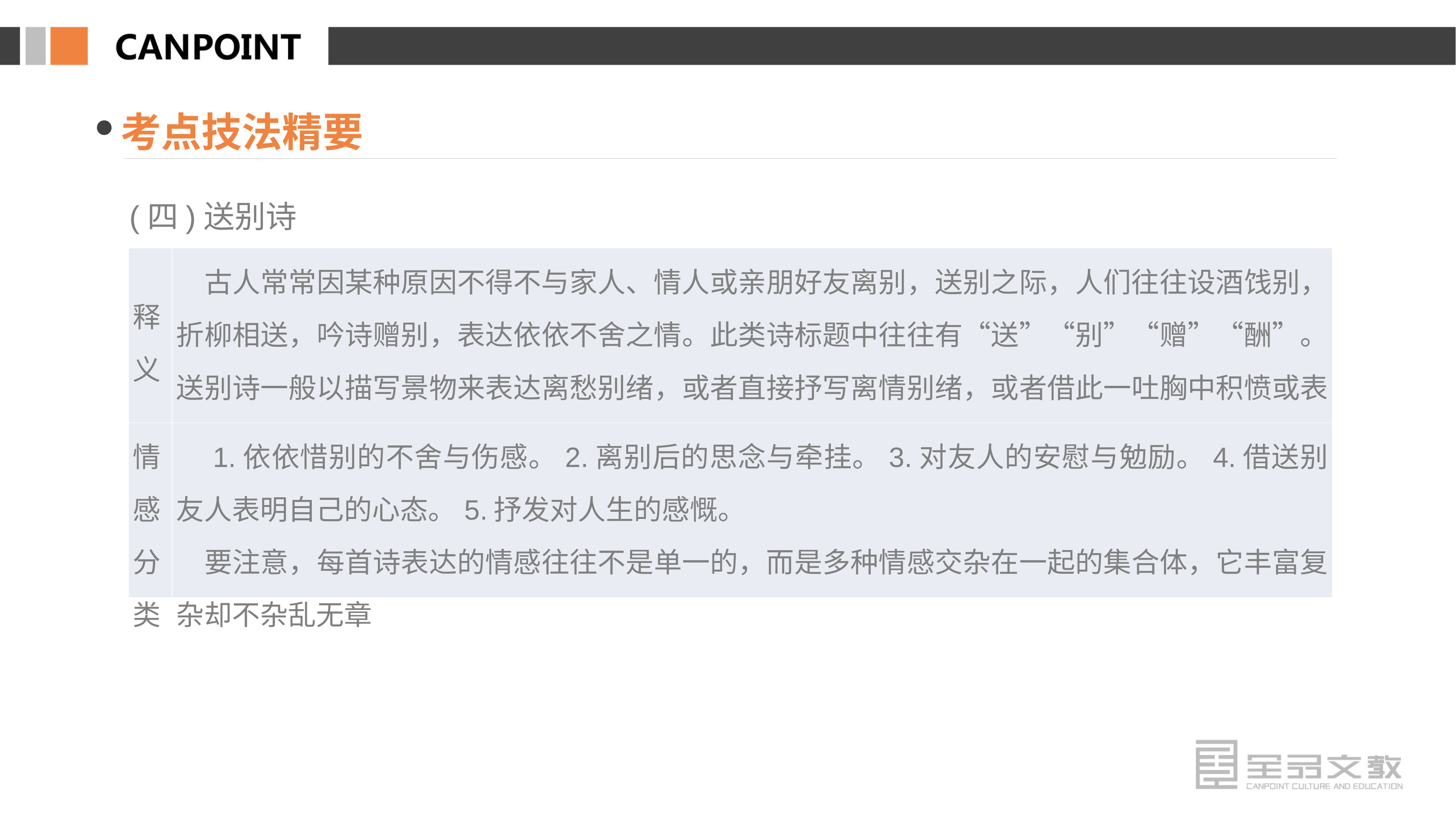

考点技法精要

(四)送别诗
| 释义 | 古人常常因某种原因不得不与家人、情人或亲朋好友离别，送别之际，人们往往设酒饯别，折柳相送，吟诗赠别，表达依依不舍之情。此类诗标题中往往有“送”“别”“赠”“酬”。 送别诗一般以描写景物来表达离愁别绪，或者直接抒写离情别绪，或者借此一吐胸中积愤或表明心志，或者重在劝勉、鼓励、安慰，或者以上几个方面兼而有之 |
| --- | --- |
| 情感 分类 | 1.依依惜别的不舍与伤感。2.离别后的思念与牵挂。3.对友人的安慰与勉励。4.借送别友人表明自己的心态。5.抒发对人生的感慨。 　要注意，每首诗表达的情感往往不是单一的，而是多种情感交杂在一起的集合体，它丰富复杂却不杂乱无章 |